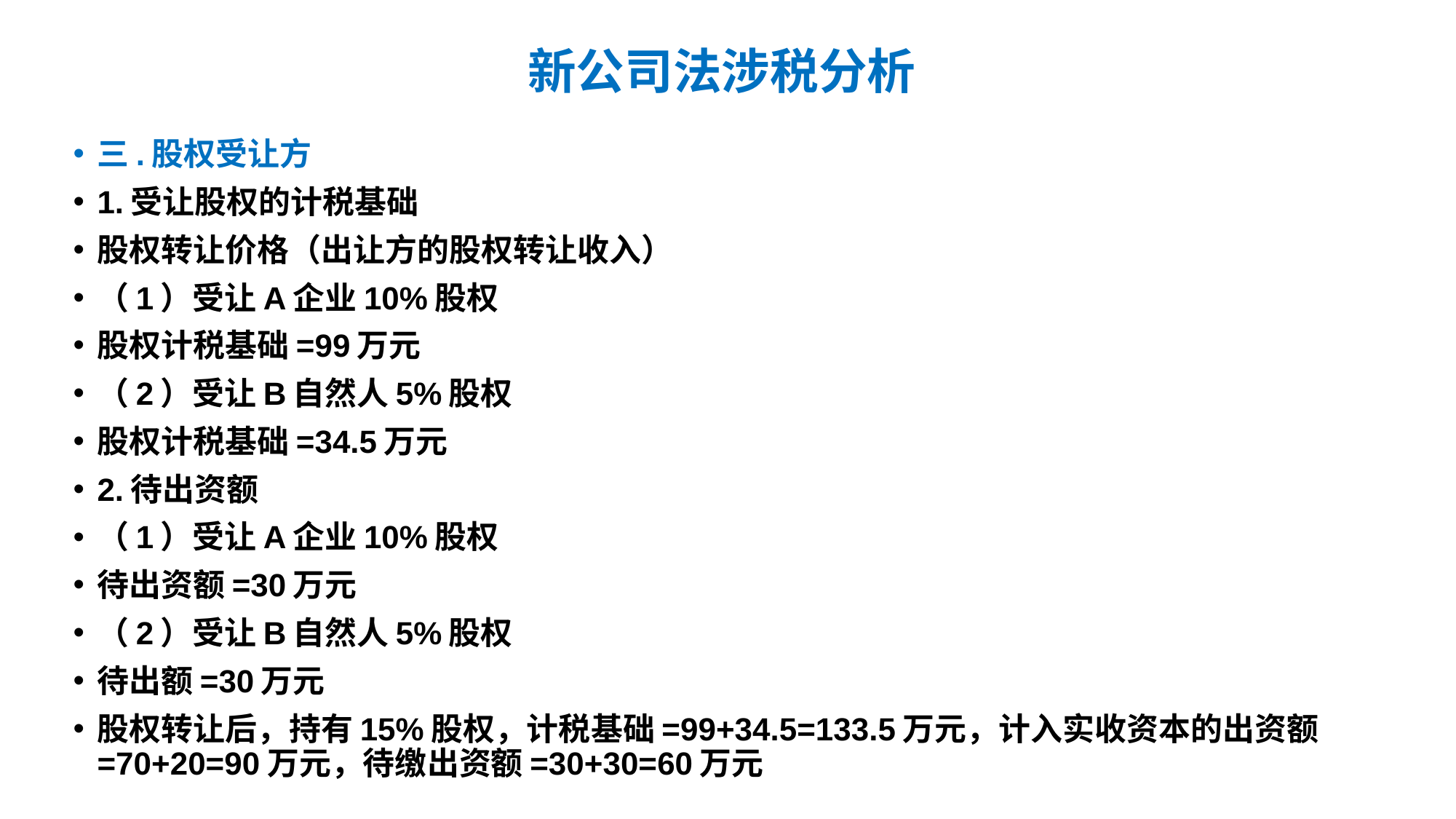

# 新公司法涉税分析
三.股权受让方
1.受让股权的计税基础
股权转让价格（出让方的股权转让收入）
（1）受让A企业10%股权
股权计税基础=99万元
（2）受让B自然人5%股权
股权计税基础=34.5万元
2.待出资额
（1）受让A企业10%股权
待出资额=30万元
（2）受让B自然人5%股权
待出额=30万元
股权转让后，持有15%股权，计税基础=99+34.5=133.5万元，计入实收资本的出资额=70+20=90万元，待缴出资额=30+30=60万元